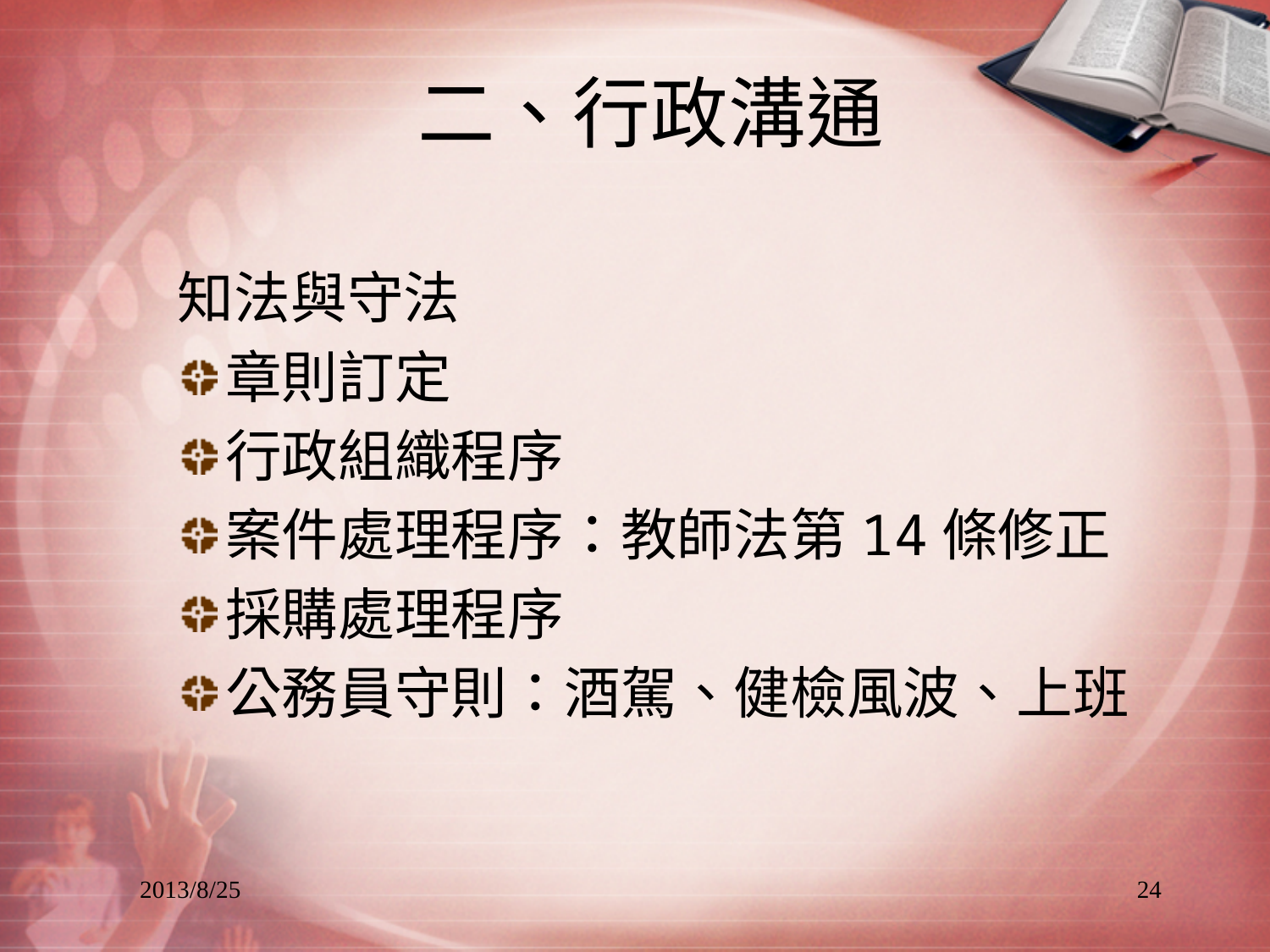

# 二、行政溝通
知法與守法
章則訂定
行政組織程序
案件處理程序：教師法第14條修正
採購處理程序
公務員守則：酒駕、健檢風波、上班

2013/8/25
24